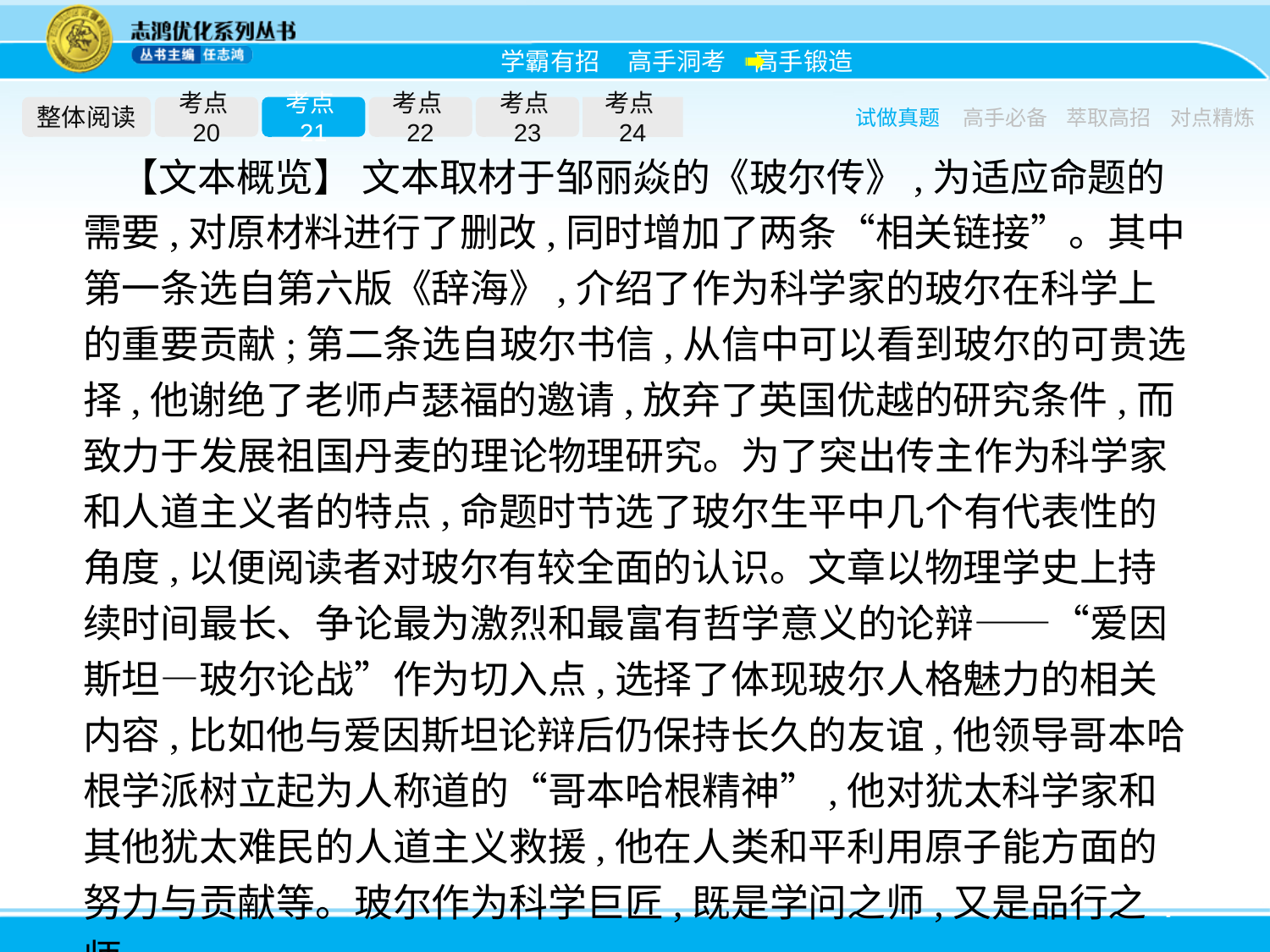

整体阅读
考点20
考点21
考点22
考点23
考点24
试做真题
高手必备
萃取高招
对点精炼
【文本概览】 文本取材于邹丽焱的《玻尔传》,为适应命题的需要,对原材料进行了删改,同时增加了两条“相关链接”。其中第一条选自第六版《辞海》,介绍了作为科学家的玻尔在科学上的重要贡献;第二条选自玻尔书信,从信中可以看到玻尔的可贵选择,他谢绝了老师卢瑟福的邀请,放弃了英国优越的研究条件,而致力于发展祖国丹麦的理论物理研究。为了突出传主作为科学家和人道主义者的特点,命题时节选了玻尔生平中几个有代表性的角度,以便阅读者对玻尔有较全面的认识。文章以物理学史上持续时间最长、争论最为激烈和最富有哲学意义的论辩——“爱因斯坦—玻尔论战”作为切入点,选择了体现玻尔人格魅力的相关内容,比如他与爱因斯坦论辩后仍保持长久的友谊,他领导哥本哈根学派树立起为人称道的“哥本哈根精神”,他对犹太科学家和其他犹太难民的人道主义救援,他在人类和平利用原子能方面的努力与贡献等。玻尔作为科学巨匠,既是学问之师,又是品行之师。